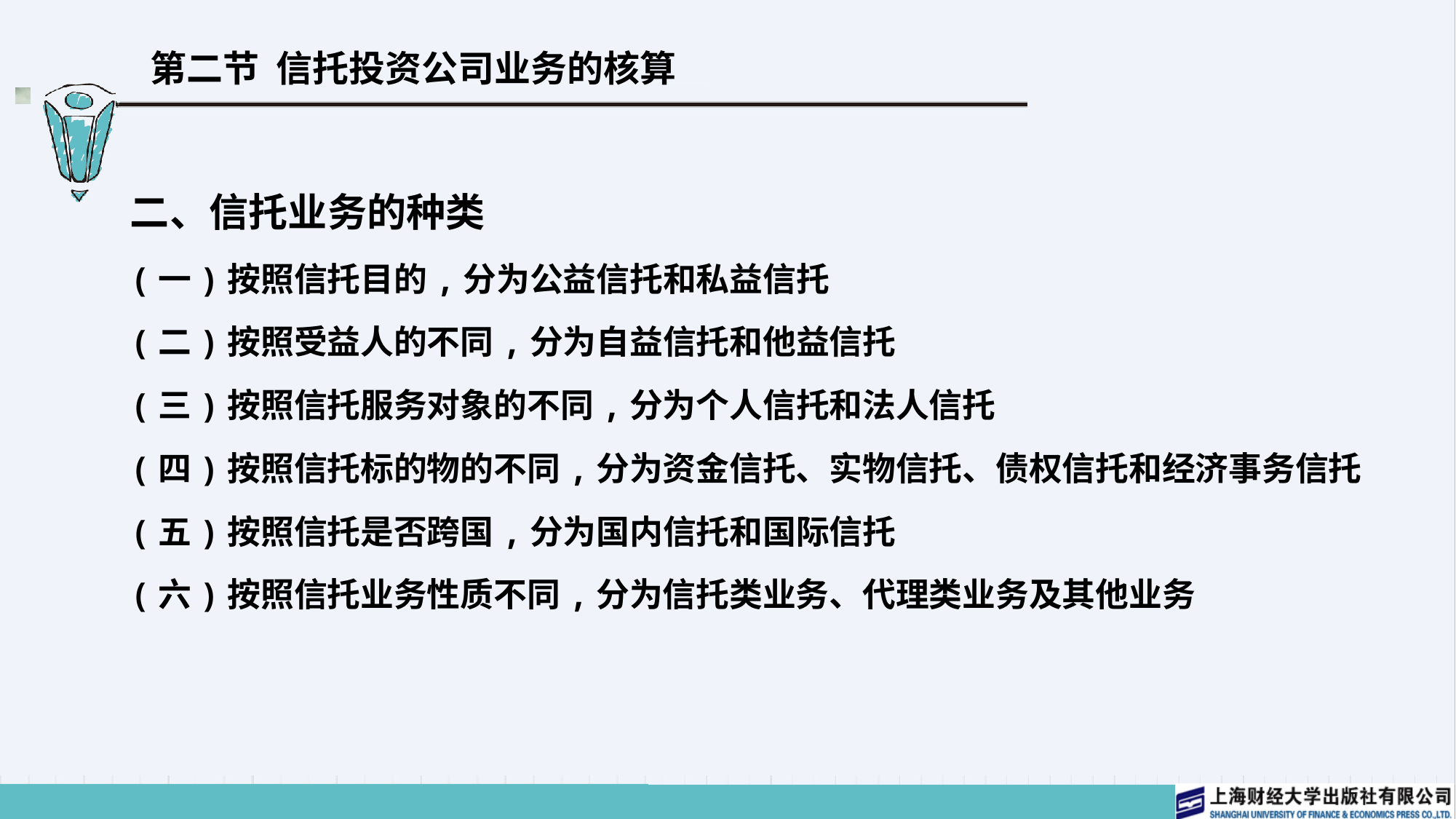

# 第二节  信托投资公司业务的核算
二、信托业务的种类
(一)按照信托目的,分为公益信托和私益信托
(二)按照受益人的不同,分为自益信托和他益信托
(三)按照信托服务对象的不同,分为个人信托和法人信托
(四)按照信托标的物的不同,分为资金信托、实物信托、债权信托和经济事务信托
(五)按照信托是否跨国,分为国内信托和国际信托
(六)按照信托业务性质不同,分为信托类业务、代理类业务及其他业务